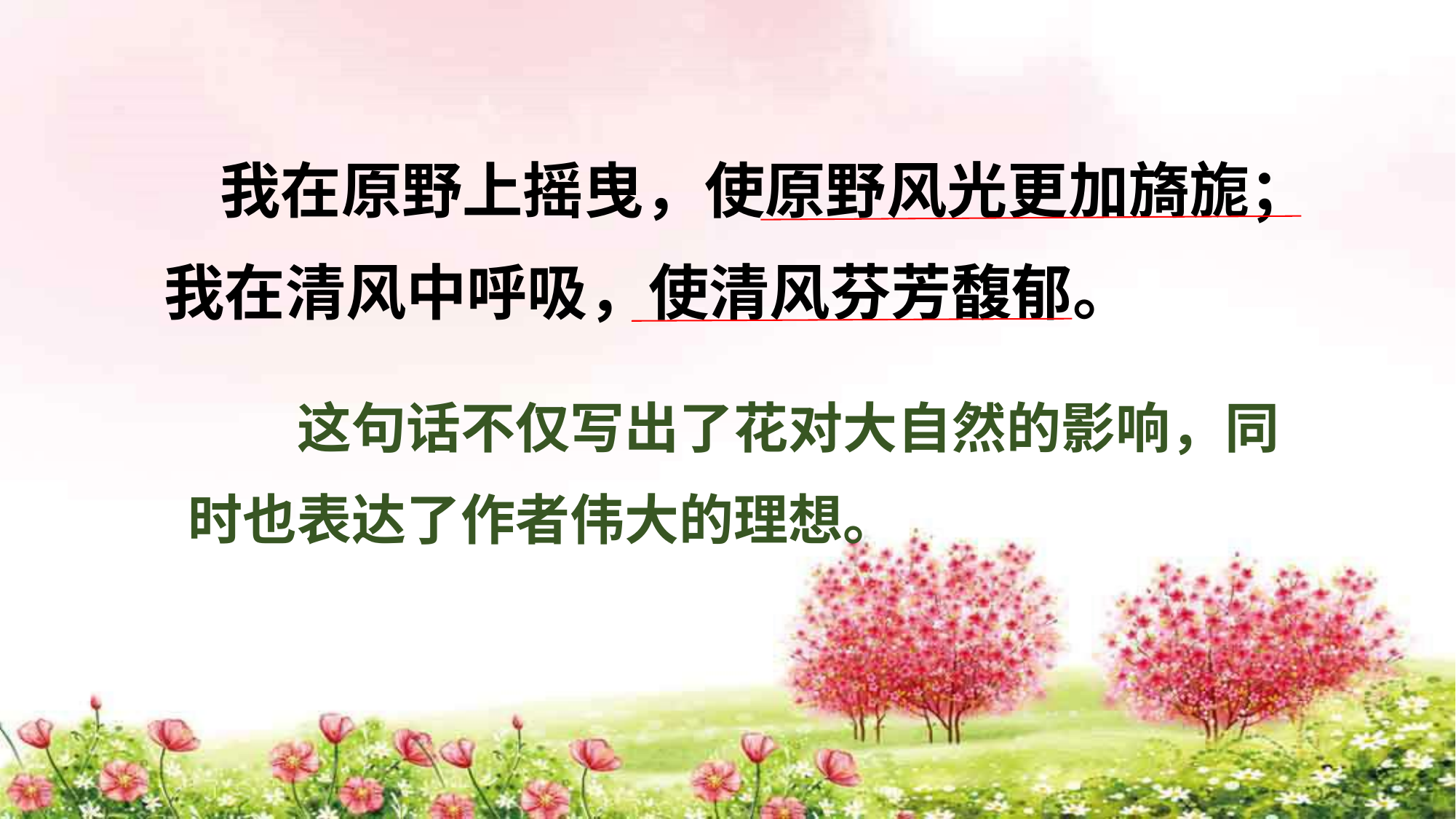

我在原野上摇曳，使原野风光更加旖旎；我在清风中呼吸，使清风芬芳馥郁。
	这句话不仅写出了花对大自然的影响，同时也表达了作者伟大的理想。